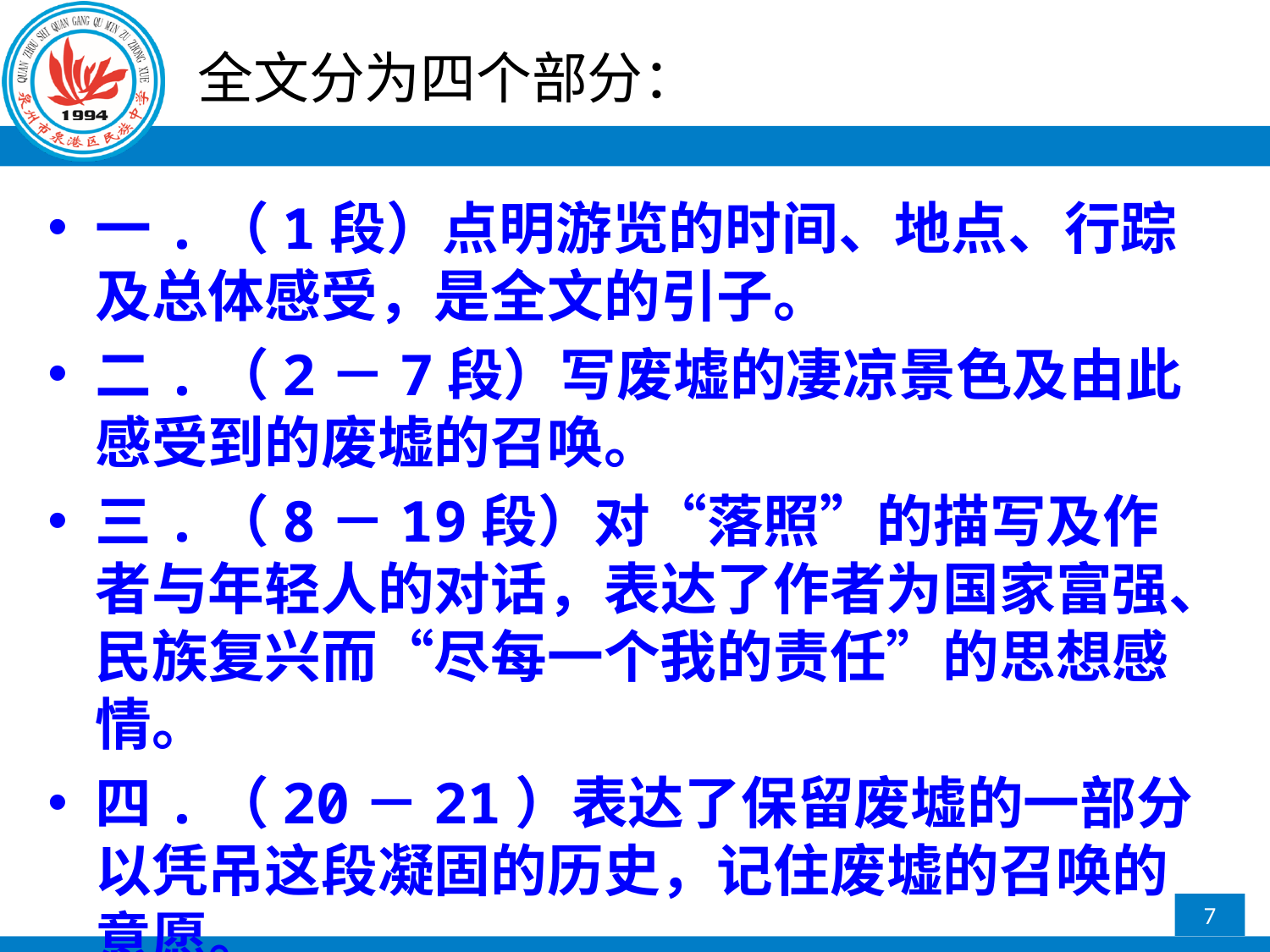

# 全文分为四个部分：
一.（1段）点明游览的时间、地点、行踪及总体感受，是全文的引子。
二.（2－7段）写废墟的凄凉景色及由此感受到的废墟的召唤。
三.（8－19段）对“落照”的描写及作者与年轻人的对话，表达了作者为国家富强、民族复兴而“尽每一个我的责任”的思想感情。
四.（20－21）表达了保留废墟的一部分以凭吊这段凝固的历史，记住废墟的召唤的意愿。